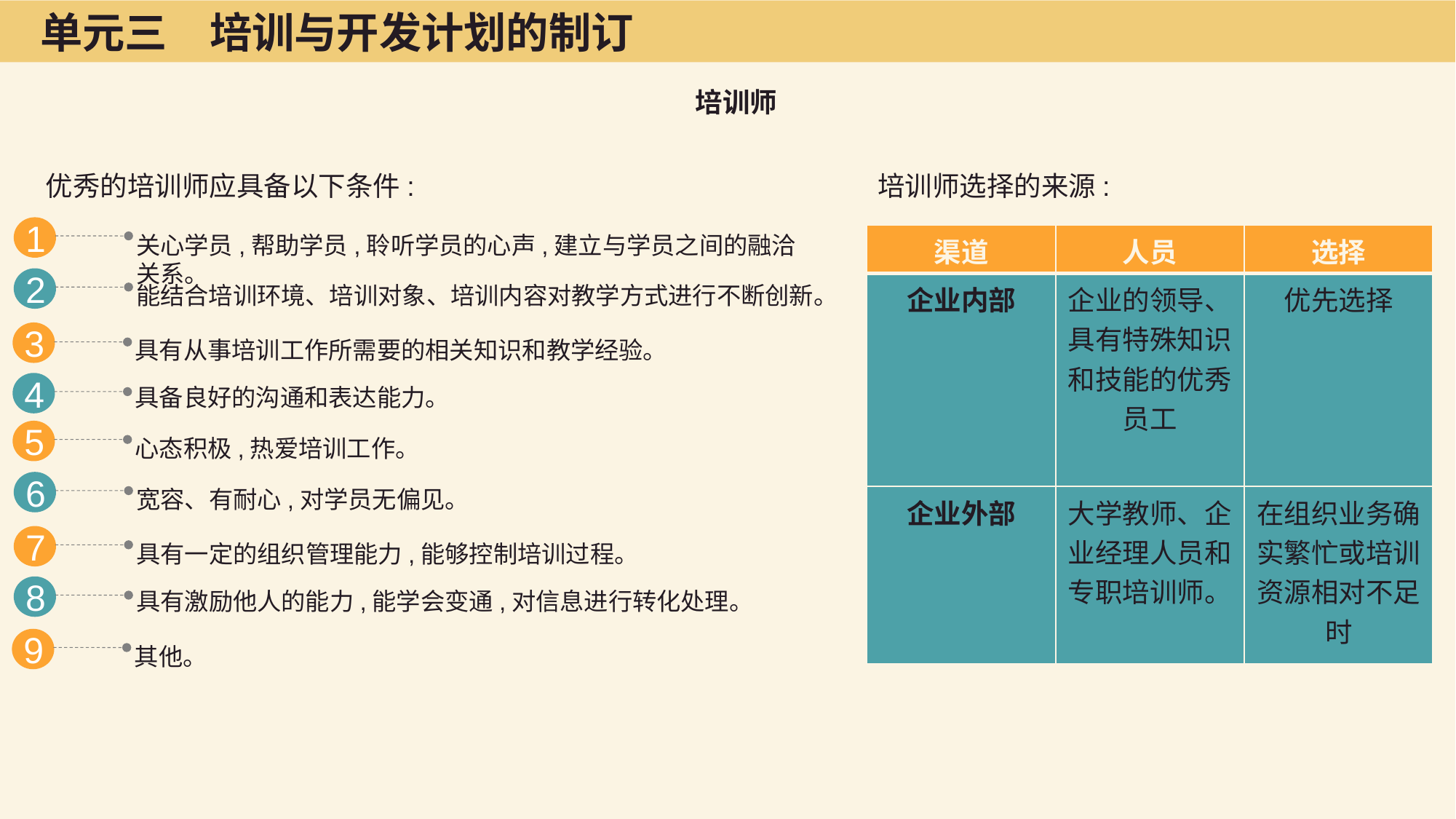

单元三　培训与开发计划的制订
培训师
优秀的培训师应具备以下条件:
培训师选择的来源:
1

关心学员,帮助学员,聆听学员的心声,建立与学员之间的融洽关系。

2

能结合培训环境、培训对象、培训内容对教学方式进行不断创新。

3

具有从事培训工作所需要的相关知识和教学经验。

4

具备良好的沟通和表达能力。

5

心态积极,热爱培训工作。

6

宽容、有耐心,对学员无偏见。

7

具有一定的组织管理能力,能够控制培训过程。

8

具有激励他人的能力,能学会变通,对信息进行转化处理。

9

其他。

| 渠道 | 人员 | 选择 |
| --- | --- | --- |
| 企业内部 | 企业的领导、具有特殊知识和技能的优秀员工 | 优先选择 |
| 企业外部 | 大学教师、企业经理人员和专职培训师。 | 在组织业务确实繁忙或培训资源相对不足时 |